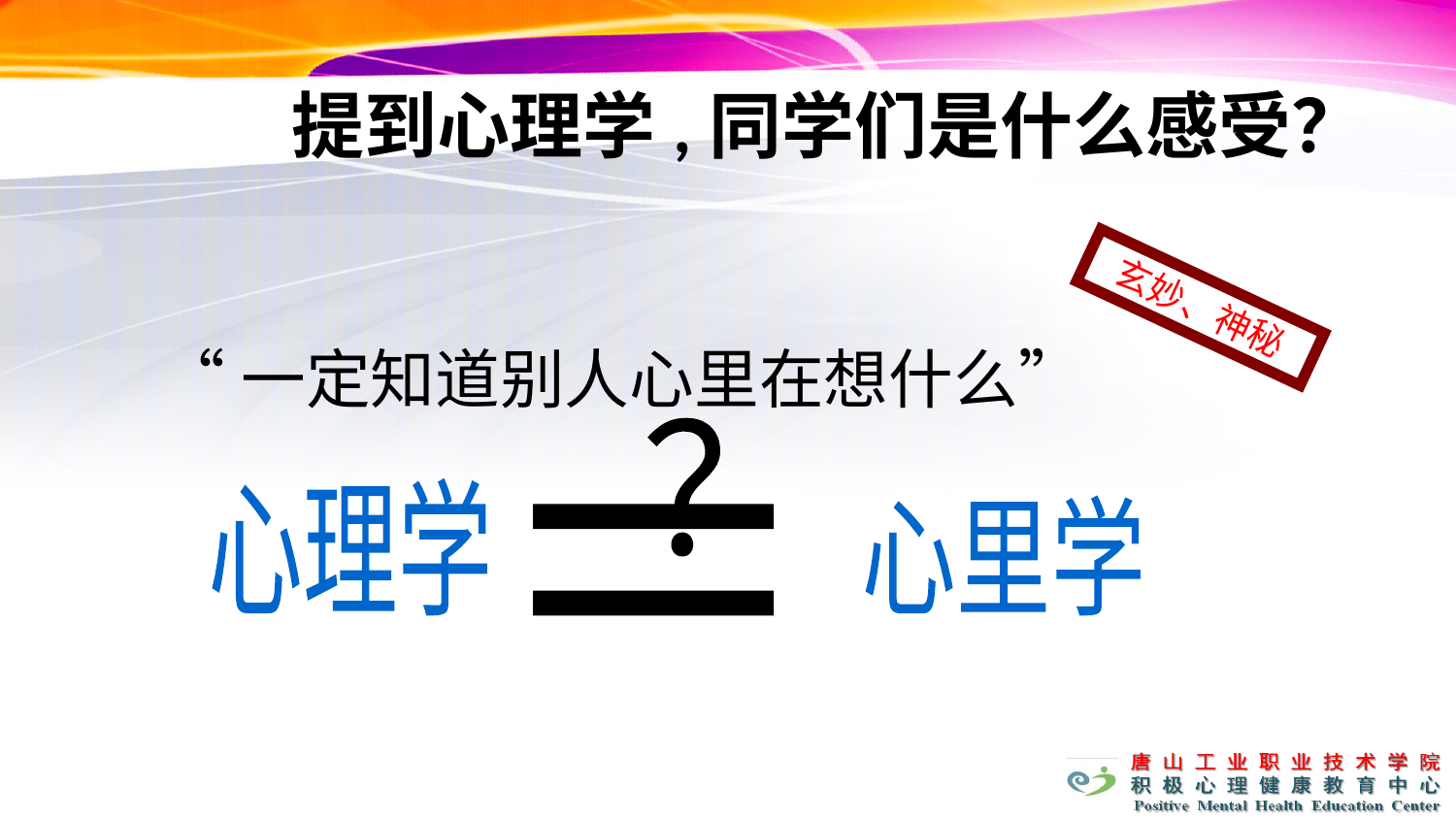

提到心理学,同学们是什么感受？

 “一定知道别人心里在想什么”

玄妙、神秘
？
心理学
心里学
=